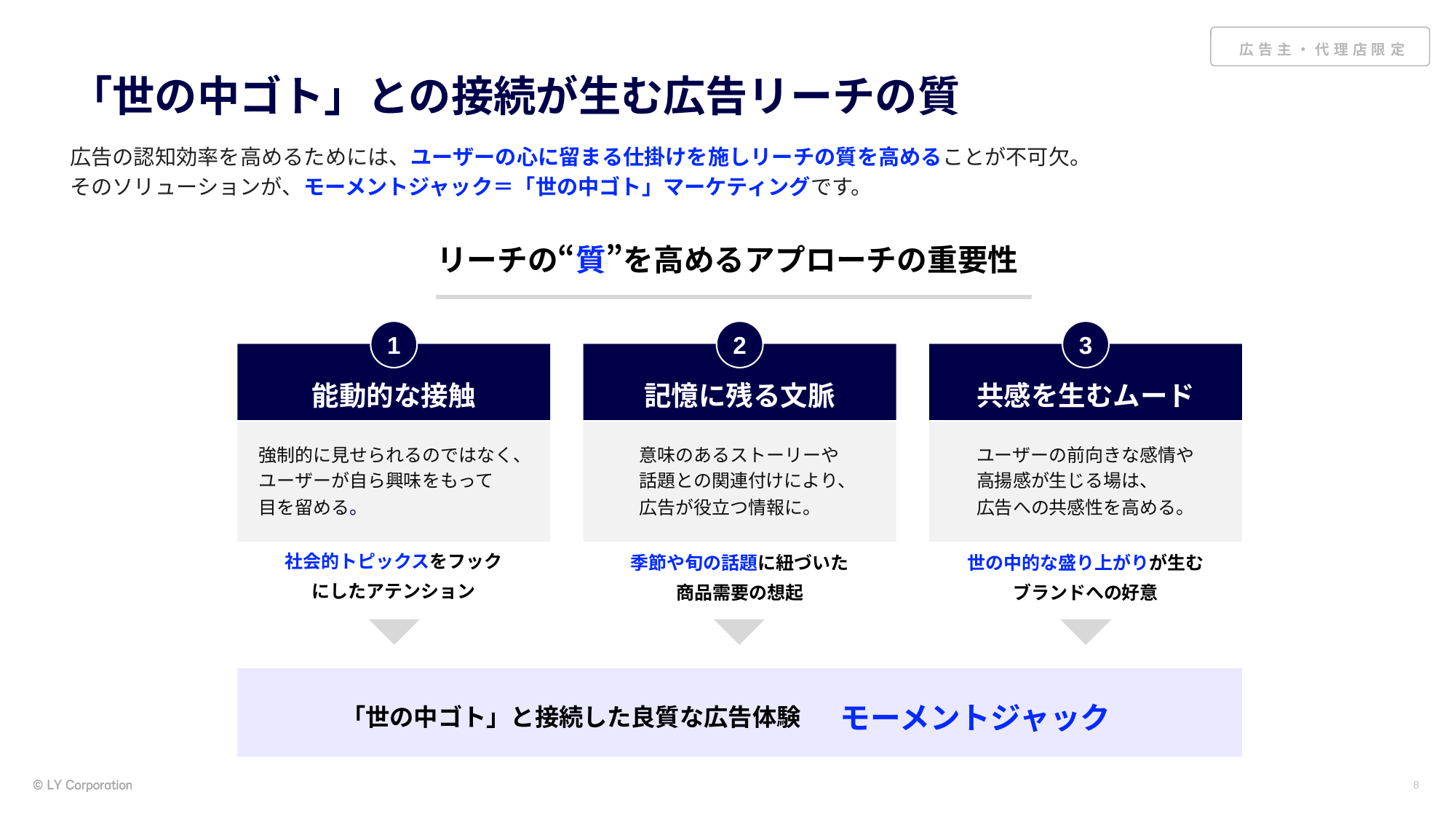

# 「世の中ゴト」との接続が生む広告リーチの質
広告の認知効率を高めるためには、ユーザーの心に留まる仕掛けを施しリーチの質を高めることが不可欠。
そのソリューションが、モーメントジャック＝「世の中ゴト」マーケティングです。
リーチの“質”を高めるアプローチの重要性
1
2
3
能動的な接触
記憶に残る文脈
共感を生むムード
強制的に見せられるのではなく、
ユーザーが自ら興味をもって
目を留める。
意味のあるストーリーや
話題との関連付けにより、
広告が役立つ情報に。
ユーザーの前向きな感情や
高揚感が生じる場は、
広告への共感性を高める。
社会的トピックスをフック
にしたアテンション
季節や旬の話題に紐づいた
商品需要の想起
世の中的な盛り上がりが生む
ブランドへの好意

モーメントジャック
「世の中ゴト」と接続した良質な広告体験